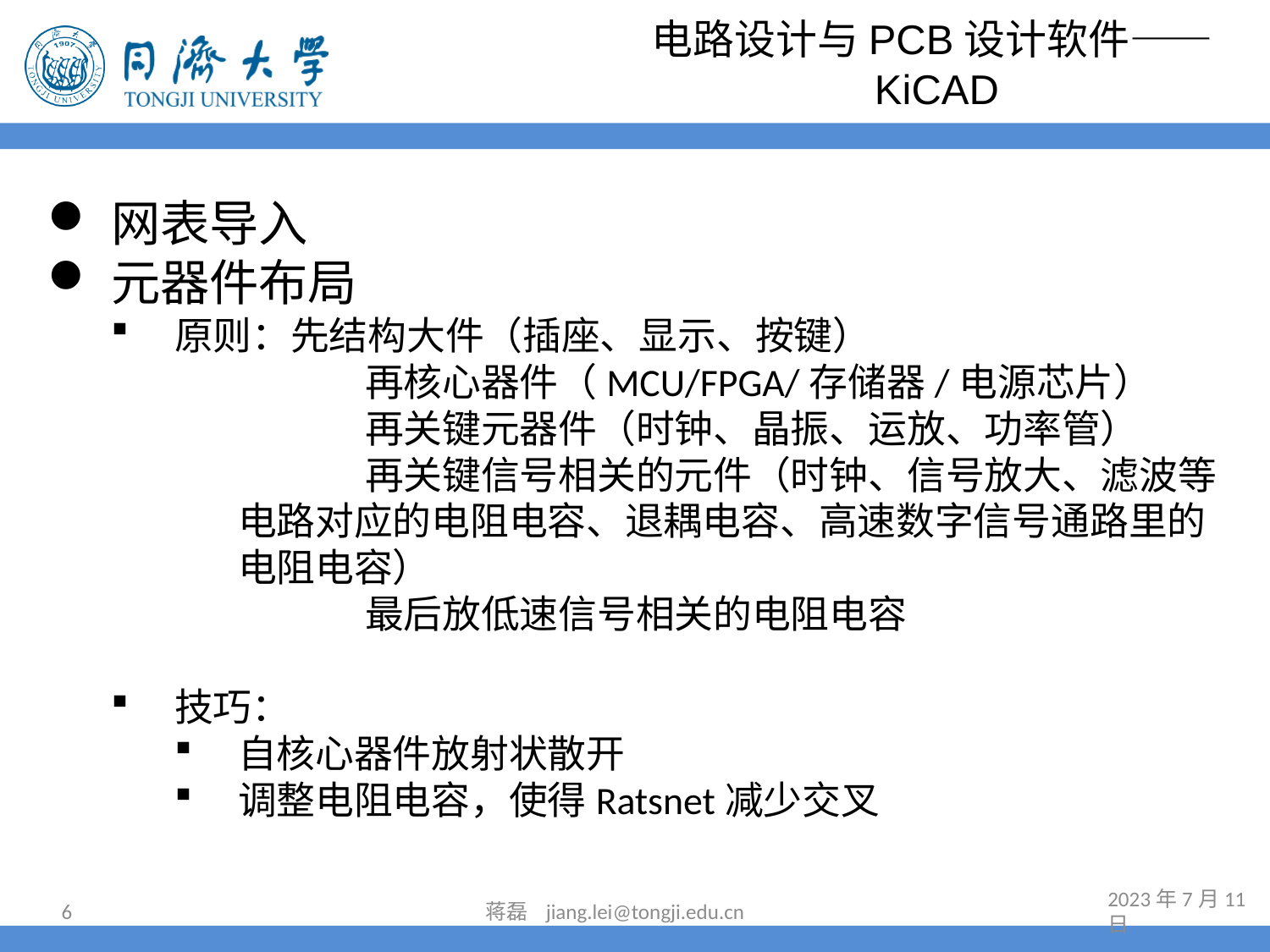

# 电路设计与PCB设计软件——KiCAD
网表导入
元器件布局
原则：先结构大件（插座、显示、按键）
	再核心器件（MCU/FPGA/存储器/电源芯片）
	再关键元器件（时钟、晶振、运放、功率管）
	再关键信号相关的元件（时钟、信号放大、滤波等电路对应的电阻电容、退耦电容、高速数字信号通路里的电阻电容）
	最后放低速信号相关的电阻电容

技巧：
自核心器件放射状散开
调整电阻电容，使得Ratsnet减少交叉
6
蒋磊  jiang.lei@tongji.edu.cn
2023年7月11日